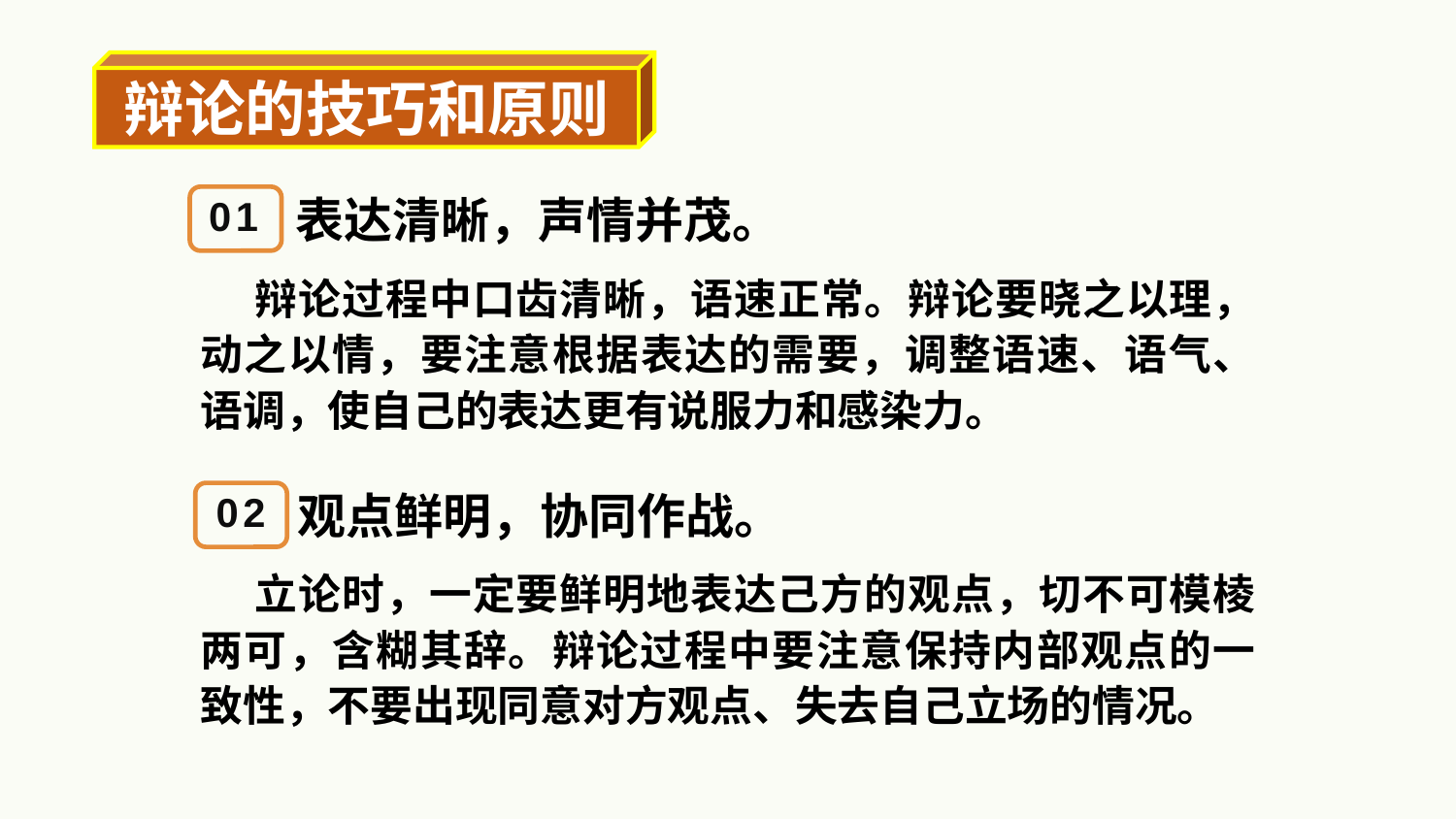

辩论的技巧和原则
01

表达清晰，声情并茂。
    辩论过程中口齿清晰，语速正常。辩论要晓之以理，动之以情，要注意根据表达的需要，调整语速、语气、语调，使自己的表达更有说服力和感染力。
02

观点鲜明，协同作战。
    立论时，一定要鲜明地表达己方的观点，切不可模棱两可，含糊其辞。辩论过程中要注意保持内部观点的一致性，不要出现同意对方观点、失去自己立场的情况。